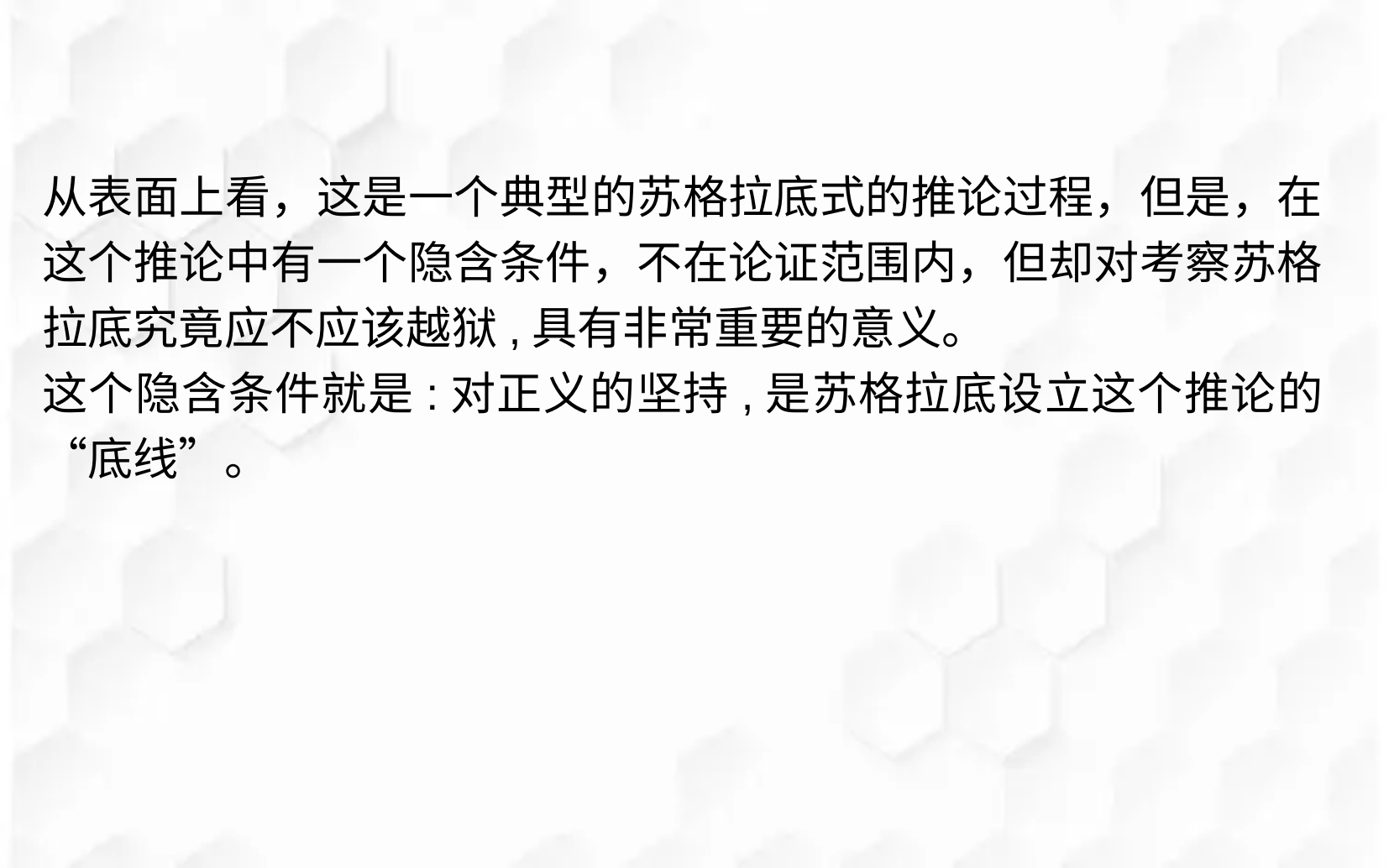

从表面上看，这是一个典型的苏格拉底式的推论过程，但是，在这个推论中有一个隐含条件，不在论证范围内，但却对考察苏格拉底究竟应不应该越狱,具有非常重要的意义。
这个隐含条件就是:对正义的坚持,是苏格拉底设立这个推论的“底线”。